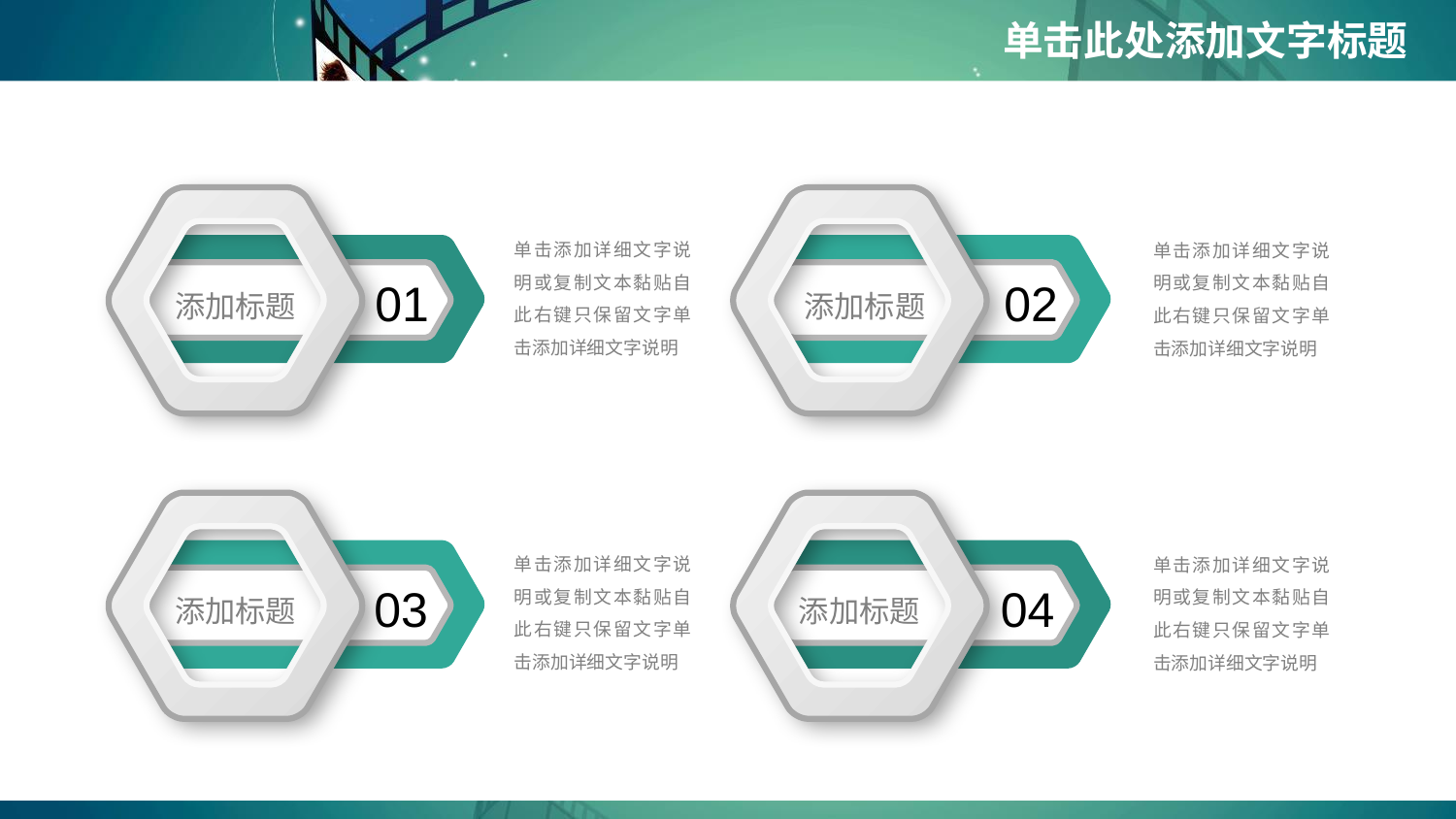

单击添加详细文字说明或复制文本黏贴自此右键只保留文字单击添加详细文字说明
单击添加详细文字说明或复制文本黏贴自此右键只保留文字单击添加详细文字说明

01
02
添加标题
添加标题

单击添加详细文字说明或复制文本黏贴自此右键只保留文字单击添加详细文字说明
单击添加详细文字说明或复制文本黏贴自此右键只保留文字单击添加详细文字说明

03
04
添加标题
添加标题